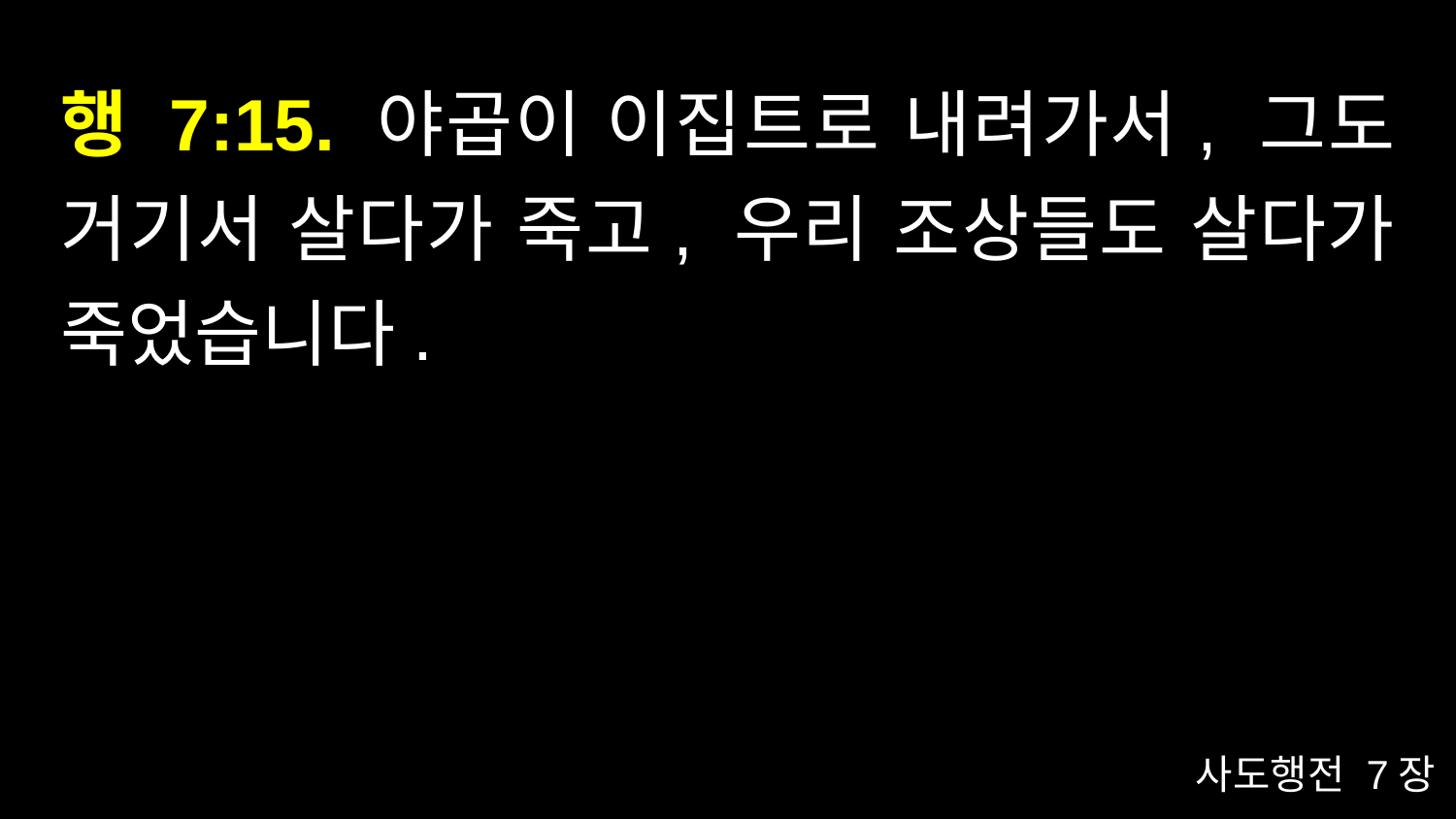

# 행 7:15. 야곱이 이집트로 내려가서, 그도 거기서 살다가 죽고, 우리 조상들도 살다가 죽었습니다.
사도행전 7장